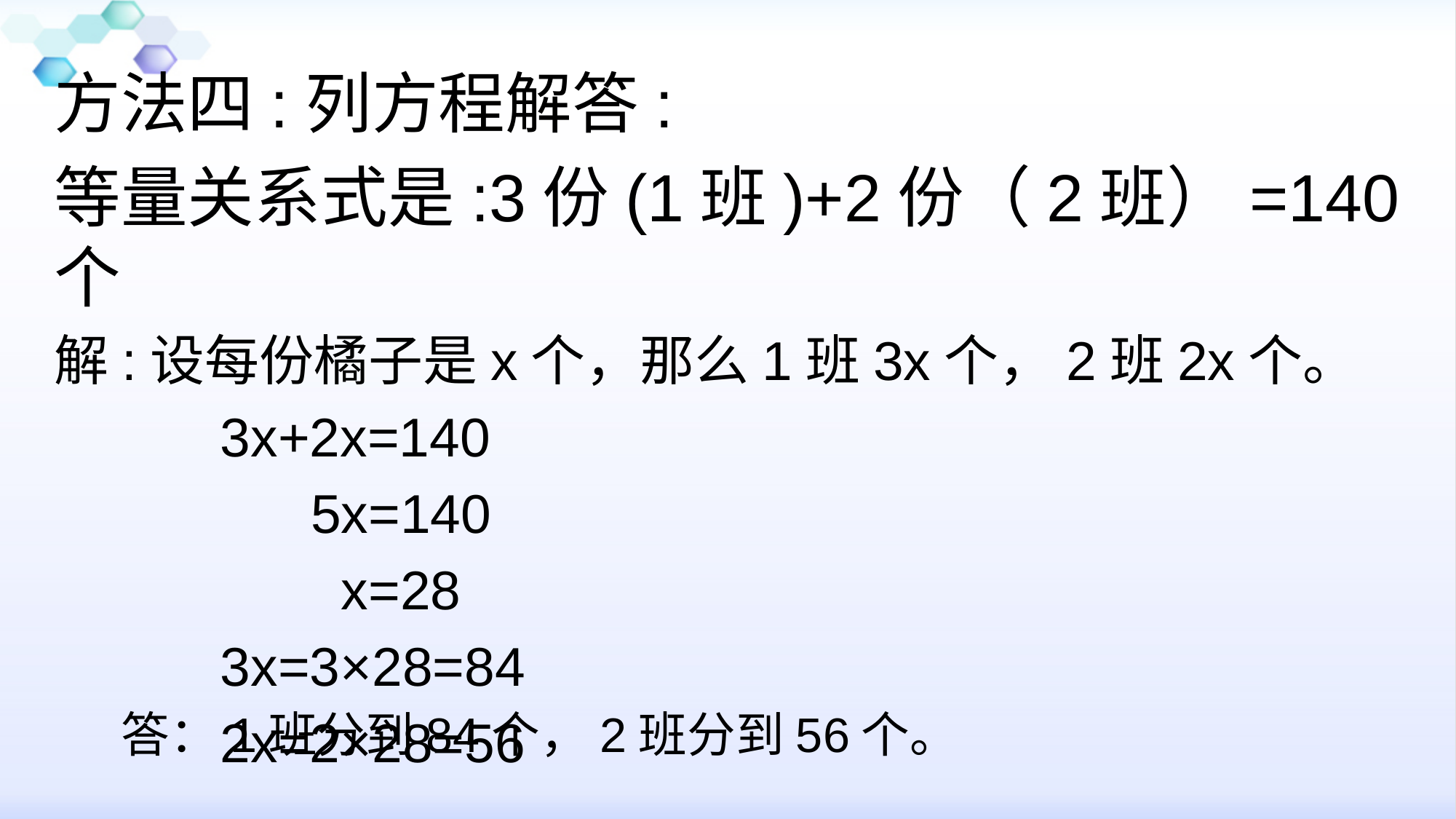

方法四:列方程解答:
等量关系式是:3份(1班)+2份（2班）=140个
解:设每份橘子是x个，那么1班3x个，2班2x个。
           3x+2x=140
                 5x=140
                   x=28
           3x=3×28=84
           2x=2×28=56
答：1班分到84个，2班分到56个。